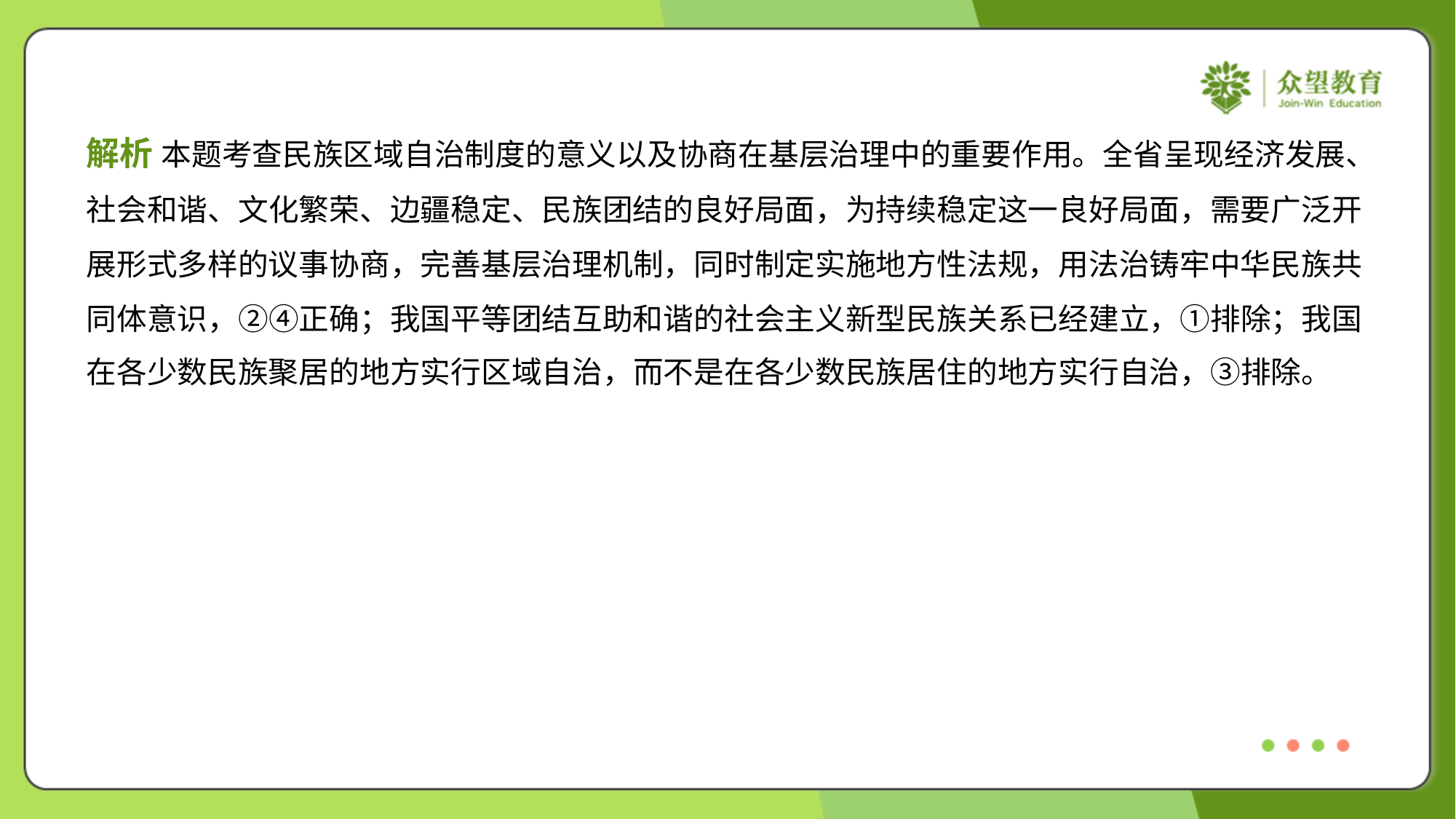

解析 本题考查民族区域自治制度的意义以及协商在基层治理中的重要作用。全省呈现经济发展、
社会和谐、文化繁荣、边疆稳定、民族团结的良好局面，为持续稳定这一良好局面，需要广泛开
展形式多样的议事协商，完善基层治理机制，同时制定实施地方性法规，用法治铸牢中华民族共
同体意识，②④正确；我国平等团结互助和谐的社会主义新型民族关系已经建立，①排除；我国
在各少数民族聚居的地方实行区域自治，而不是在各少数民族居住的地方实行自治，③排除。